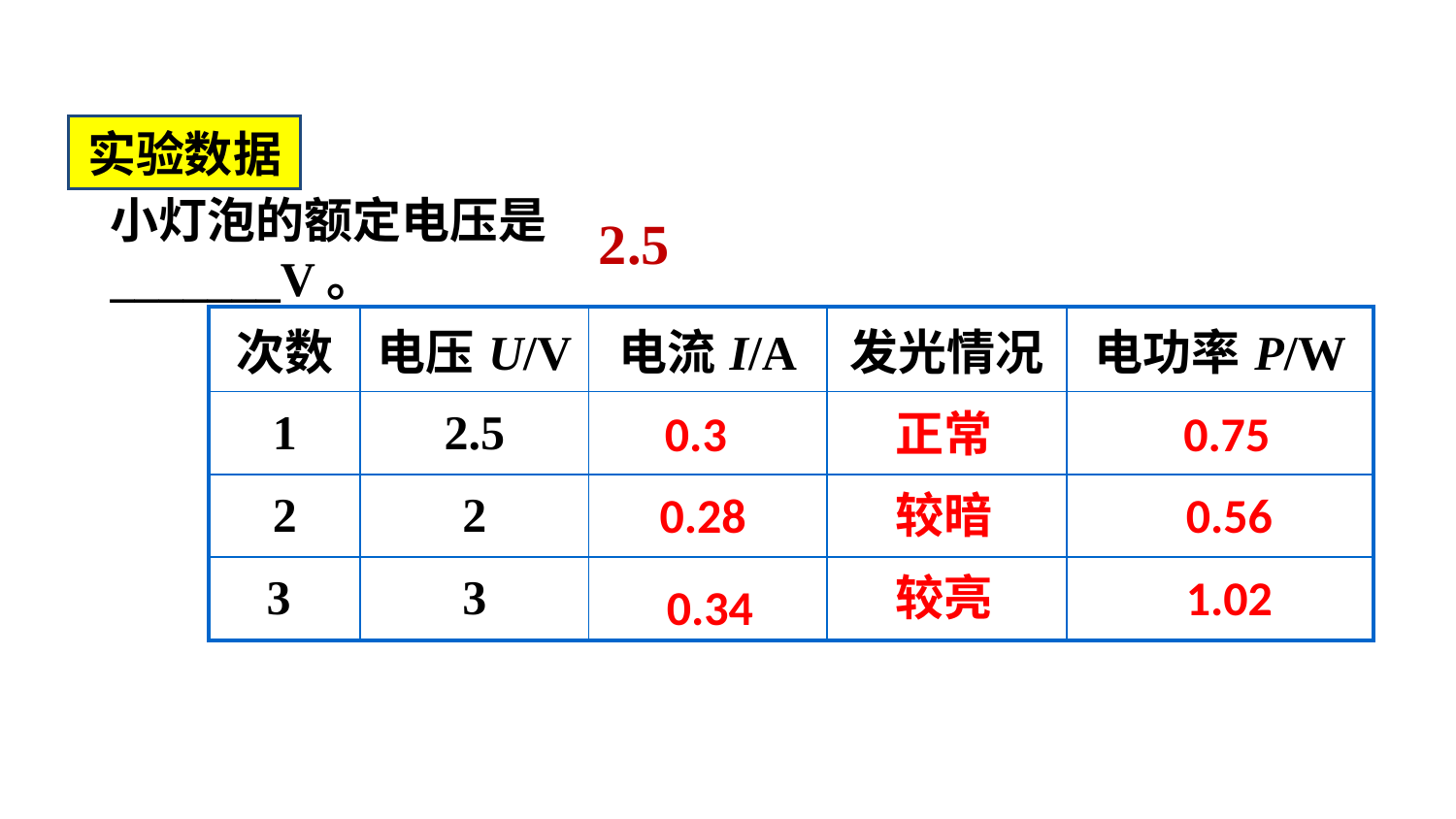

实验数据
2.5
小灯泡的额定电压是_______V。
| 次数 | 电压U/V | 电流I/A | 发光情况 | 电功率P/W |
| --- | --- | --- | --- | --- |
| 1 | 2.5 |  |  |  |
| 2 | 2 |  |  |  |
| 3 | 3 |  |  |  |
0.3
正常
0.75
0.28
较暗
0.56
较亮
1.02
0.34